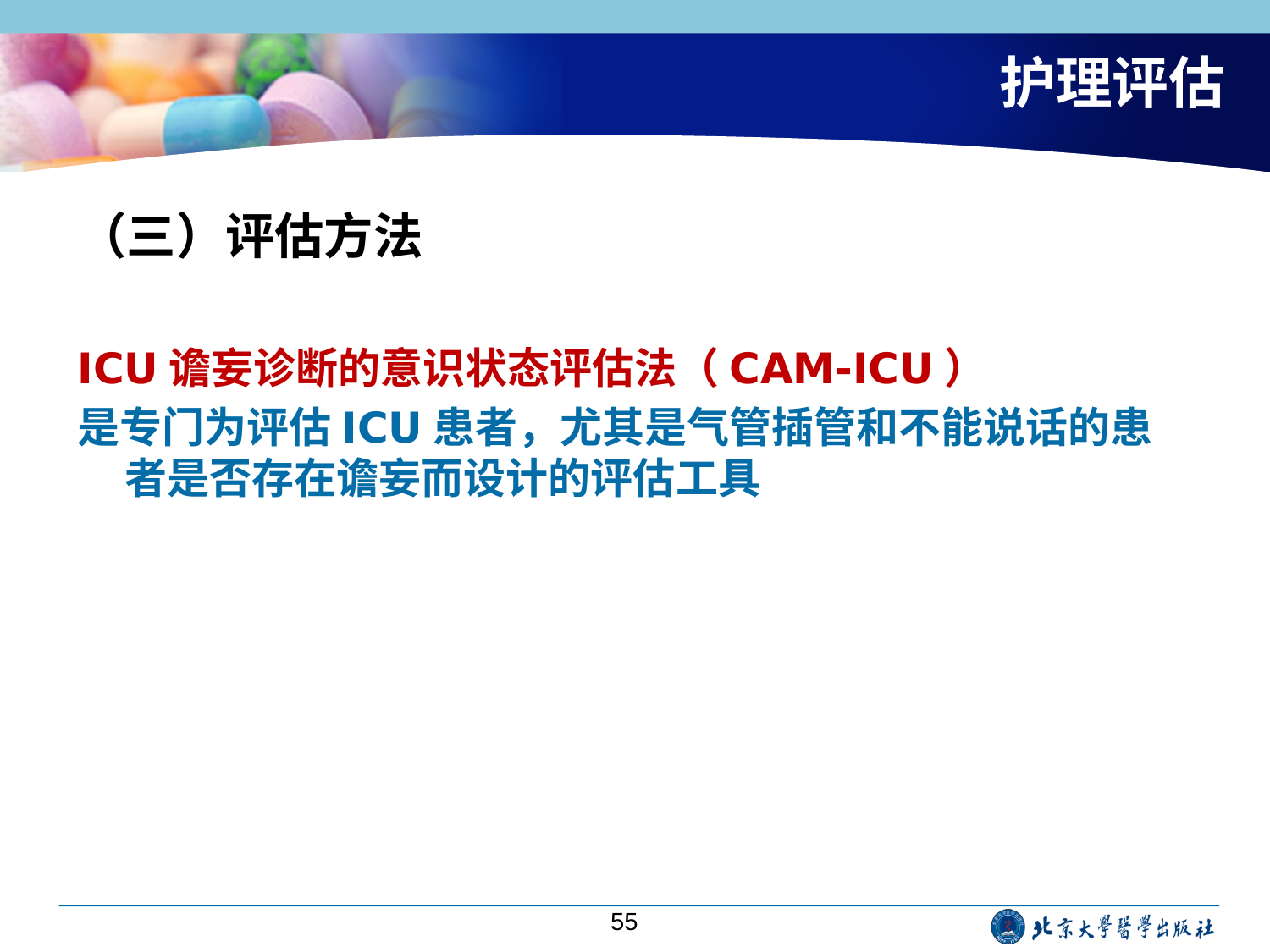

# 护理评估
（三）评估方法

ICU谵妄诊断的意识状态评估法（CAM-ICU）
是专门为评估ICU患者，尤其是气管插管和不能说话的患者是否存在谵妄而设计的评估工具
55